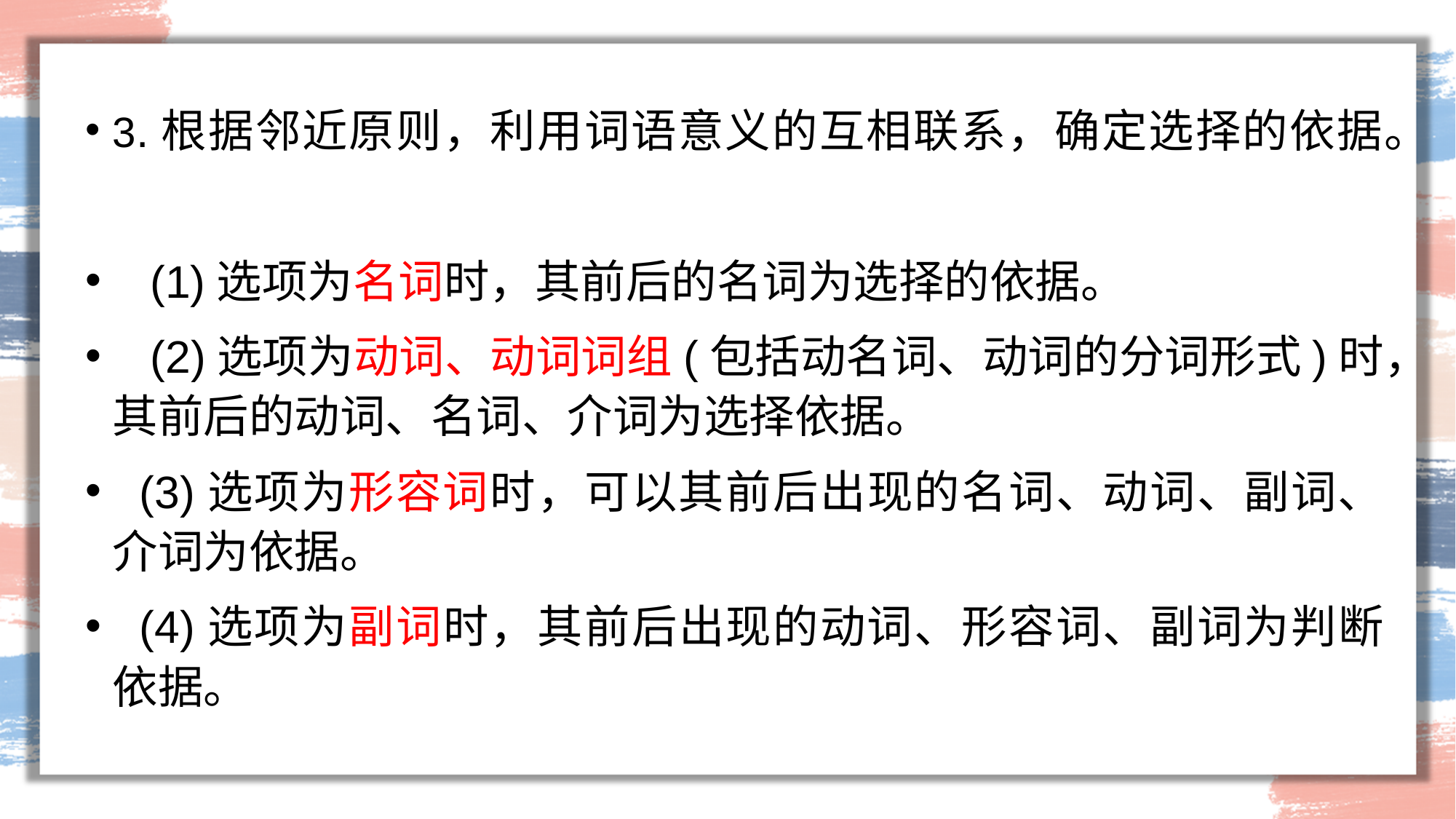

3.根据邻近原则，利用词语意义的互相联系，确定选择的依据。

   (1)选项为名词时，其前后的名词为选择的依据。
   (2)选项为动词、动词词组(包括动名词、动词的分词形式)时，其前后的动词、名词、介词为选择依据。
  (3)选项为形容词时，可以其前后出现的名词、动词、副词、介词为依据。
  (4)选项为副词时，其前后出现的动词、形容词、副词为判断依据。

50